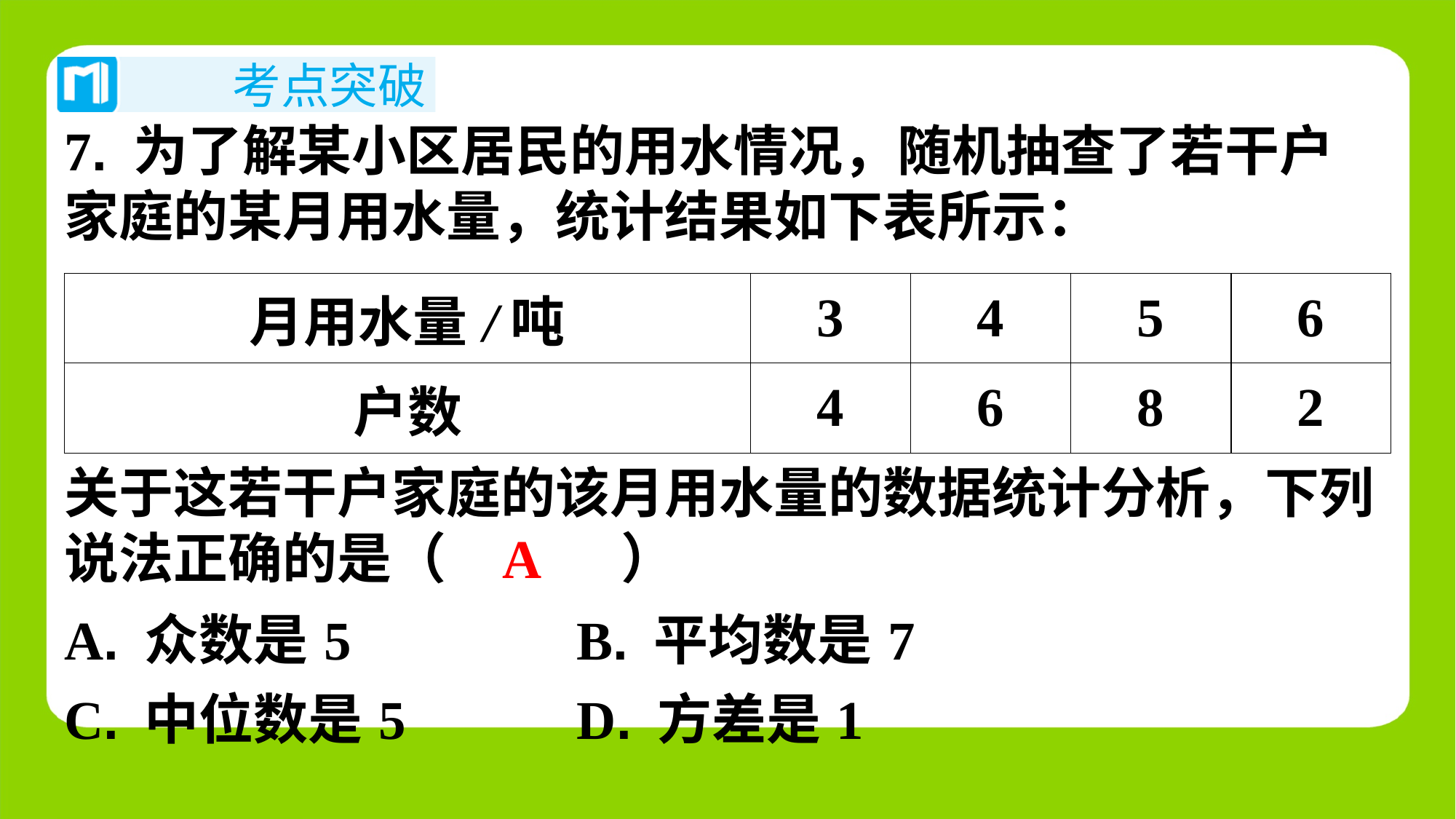

7. 为了解某小区居民的用水情况，随机抽查了若干户
家庭的某月用水量，统计结果如下表所示：
| 月用水量/吨 | 3 | 4 | 5 | 6 |
| --- | --- | --- | --- | --- |
| 户数 | 4 | 6 | 8 | 2 |
关于这若干户家庭的该月用水量的数据统计分析，下列
说法正确的是（　A　）
A
| A. 众数是5 | B. 平均数是7 |
| --- | --- |
| C. 中位数是5 | D. 方差是1 |